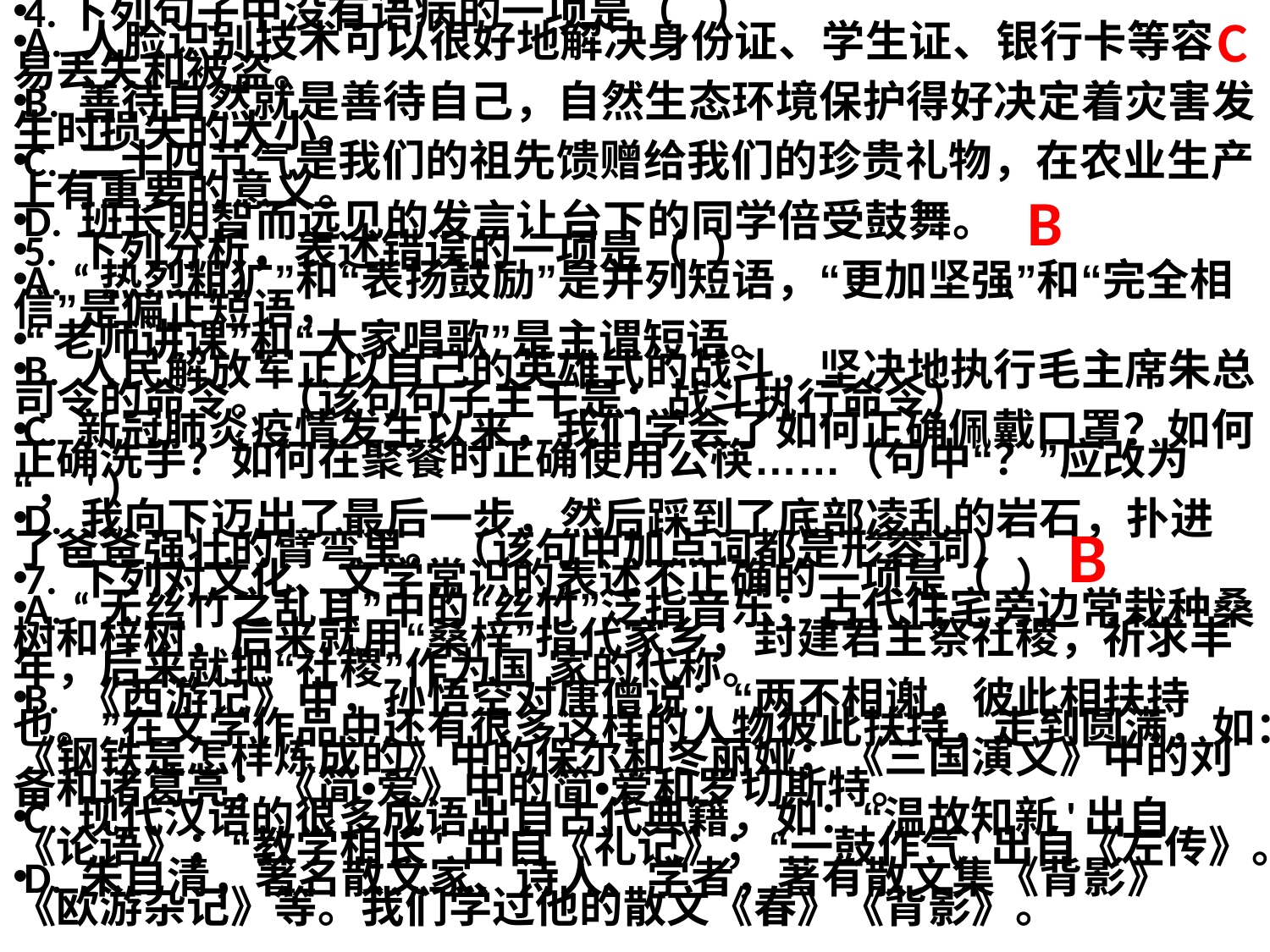

4.下列句子中没有语病的一项是（   ）
A. 人脸识别技术可以很好地解决身份证、学生证、银行卡等容易丢失和被盗。
B. 善待自然就是善待自己，自然生态环境保护得好决定着灾害发生时损失的大小。
C. 二十四节气是我们的祖先馈赠给我们的珍贵礼物，在农业生产上有重要的意义。
D. 班长明智而远见的发言让台下的同学倍受鼓舞。
5. 下列分析，表述错误的一项是（  ）
A. “热烈粗犷”和“表扬鼓励”是并列短语，“更加坚强”和“完全相信”是偏正短语，
“老师讲课”和“大家唱歌”是主谓短语。
B. 人民解放军正以自己的英雄式的战斗，坚决地执行毛主席朱总司令的命令。（该句句子主干是：战斗执行命令）
C. 新冠肺炎疫情发生以来，我们学会了如何正确佩戴口罩？如何正确洗手？如何在聚餐时正确使用公筷……（句中“？”应改为“，'）
D. 我向下迈出了最后一步，然后踩到了底部凌乱的岩石，扑进了爸爸强壮的臂弯里。（该句中加点词都是形容词）
7. 下列对文化、文学常识的表述不正确的一项是（  ）
A. “无丝竹之乱耳”中的“丝竹”泛指音乐；古代住宅旁边常栽种桑树和梓树，后来就用“桑梓”指代家乡；封建君主祭社稷，祈求丰年，后来就把“社稷”作为国 家的代称。
B. 《西游记》中，孙悟空对唐僧说：“两不相谢，彼此相扶持也。”在文学作品中还有很多这样的人物彼此扶持，走到圆满，如：《钢铁是怎样炼成的》中的保尔和冬丽娅；《三国演义》中的刘备和诸葛亮；《简•爱》中的简•爱和罗切斯特。
C. 现代汉语的很多成语出自古代典籍，如：“温故知新'出自《论语》；“教学相长' 出自《礼记》；“一鼓作气'出自《左传》。
D. 朱自清，著名散文家、诗人、学者，著有散文集《背影》《欧游杂记》等。我们学过他的散文《春》《背影》。

C
B
B
#